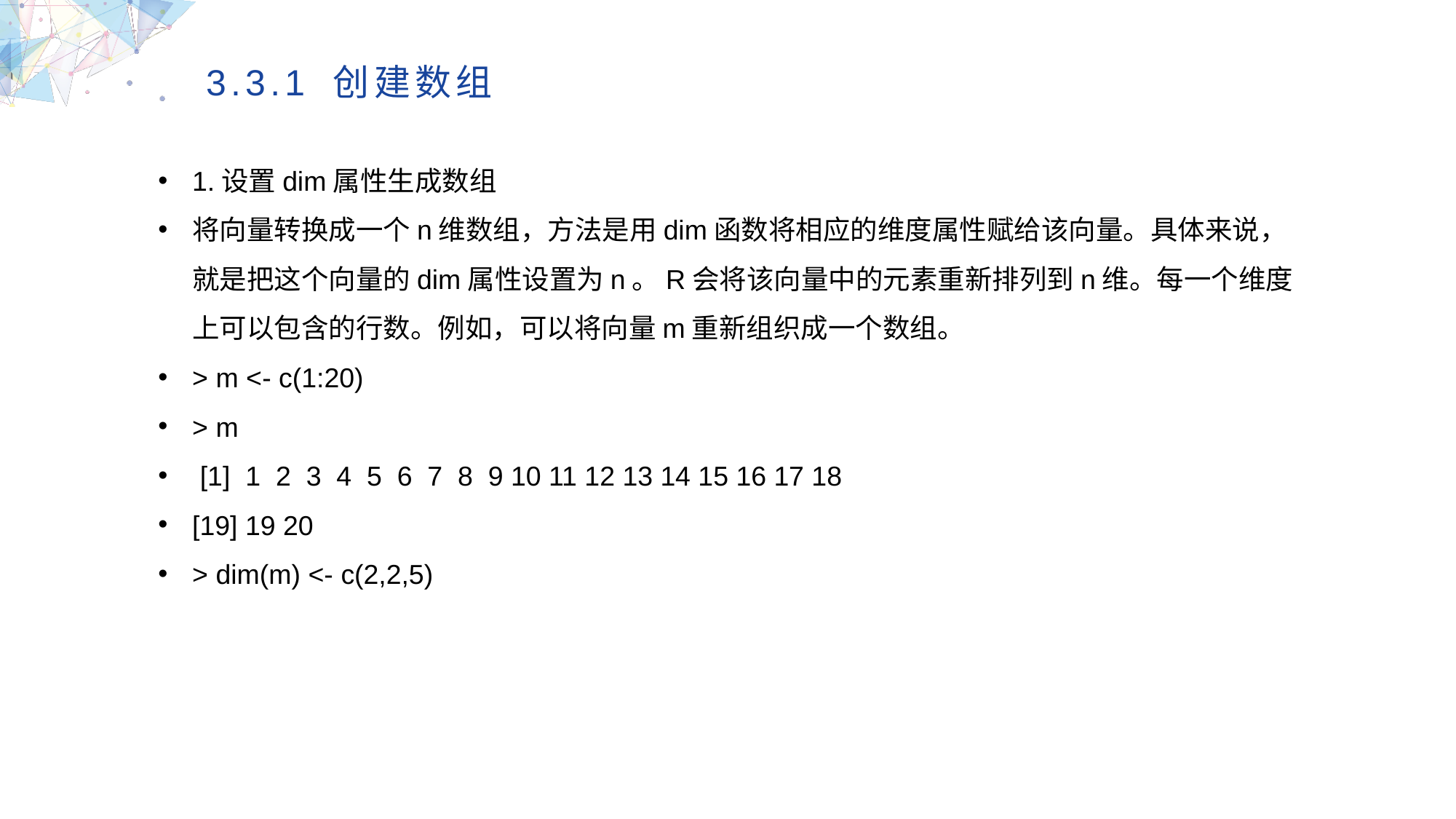

3.3.1 创建数组
1.设置dim属性生成数组
将向量转换成一个n维数组，方法是用dim函数将相应的维度属性赋给该向量。具体来说，就是把这个向量的dim属性设置为n。R会将该向量中的元素重新排列到n维。每一个维度上可以包含的行数。例如，可以将向量m重新组织成一个数组。
> m <- c(1:20)
> m
 [1]  1  2  3  4  5  6  7  8  9 10 11 12 13 14 15 16 17 18
[19] 19 20
> dim(m) <- c(2,2,5)

MULTIPURPOSE PRESENTATION TEMPLATE | UNIQUE DESIGN
Welcome Message
Please replace text, click add relevant headline, modify the text content, also can copy your content to this directly. Please replace text, click add relevant headline, modify the text content, also can copy your content to this directly.